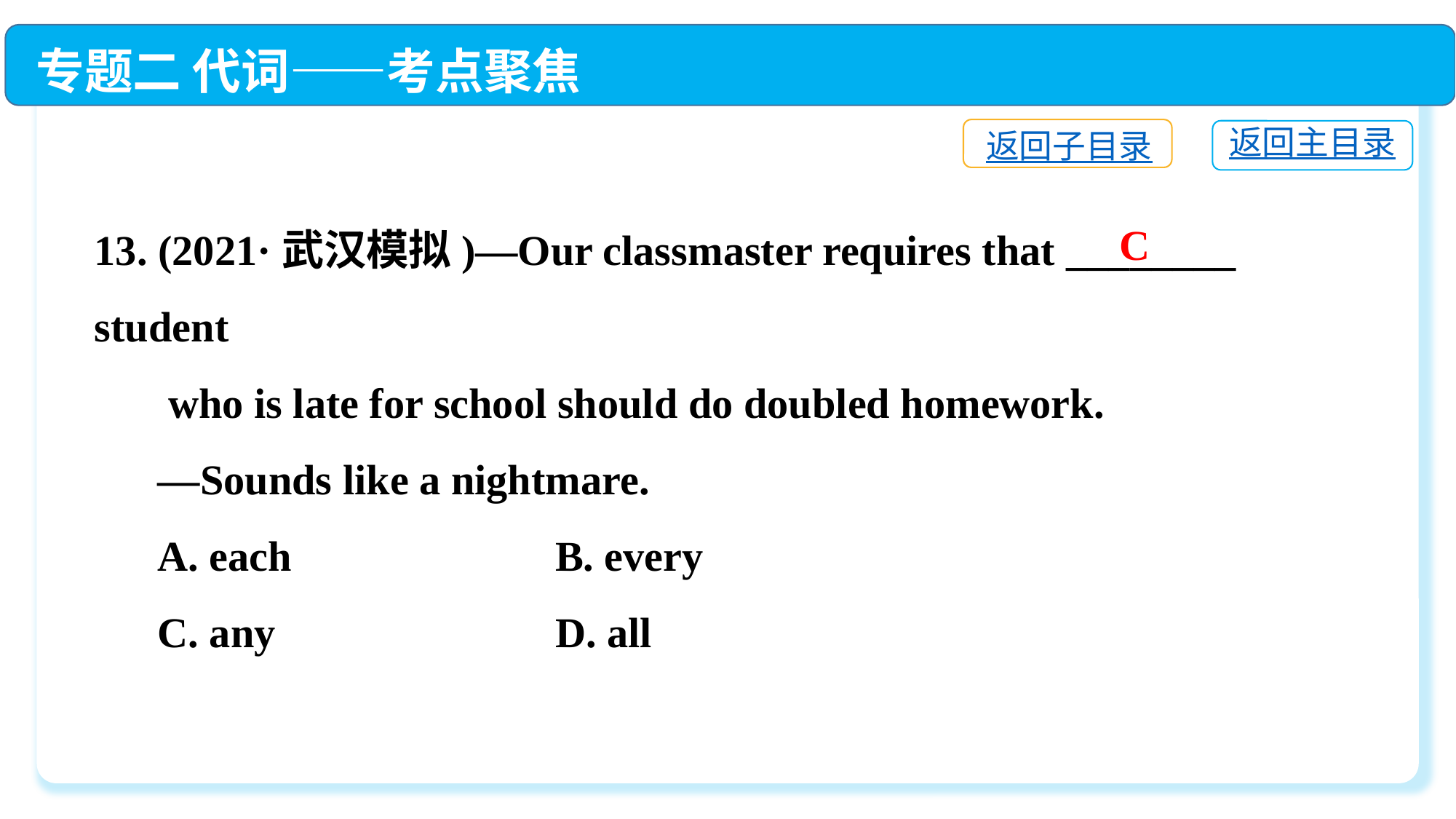

专题二 代词——考点聚焦

返回子目录
返回主目录
13. (2021·武汉模拟)—Our classmaster requires that ________ student
       who is late for school should do doubled homework.
      —Sounds like a nightmare.
      A. each	                       B. every
      C. any	                       D. all

C